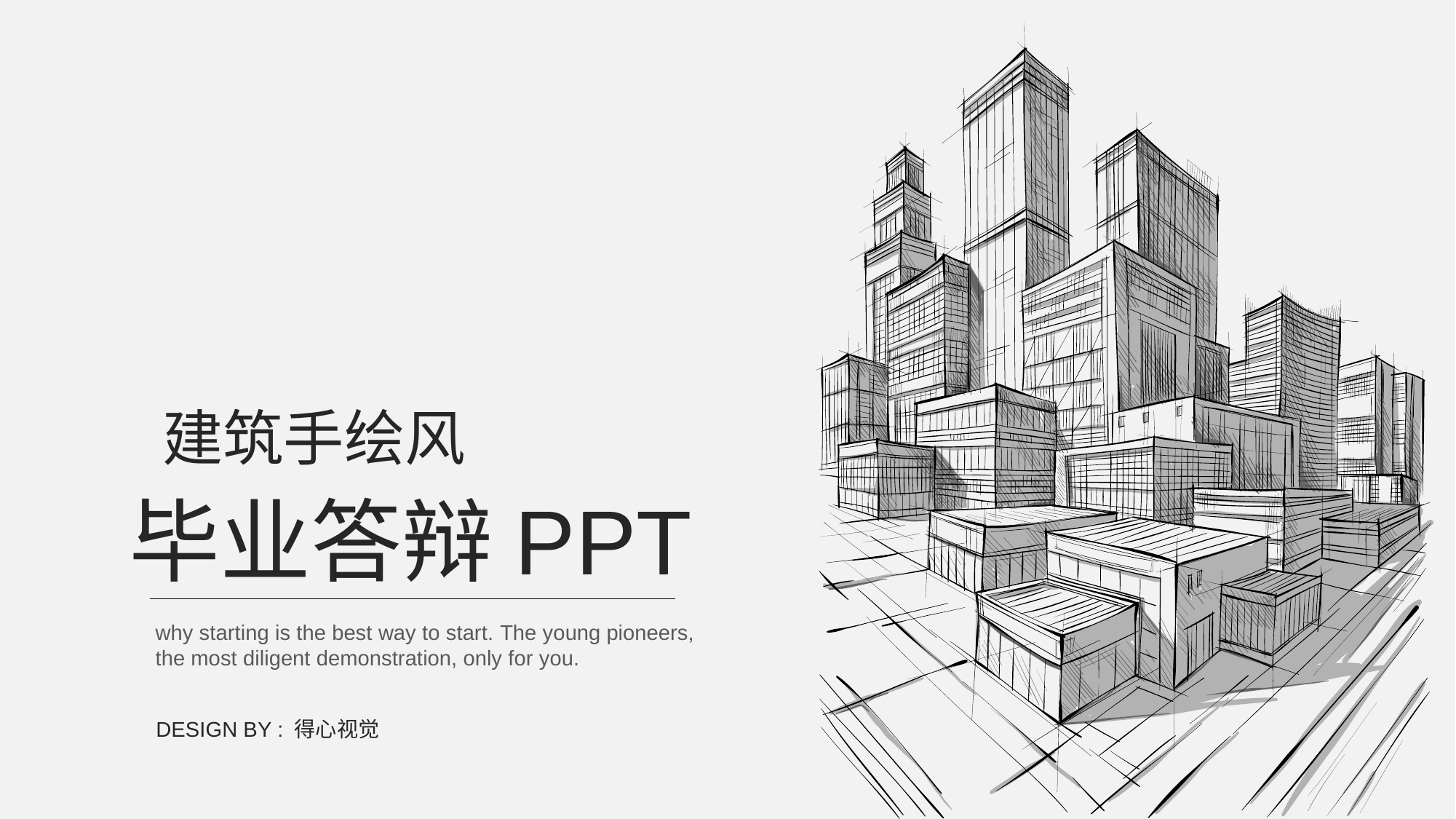

建筑手绘风
毕业答辩PPT
why starting is the best way to start. The young pioneers, the most diligent demonstration, only for you.

DESIGN BY : 得心视觉